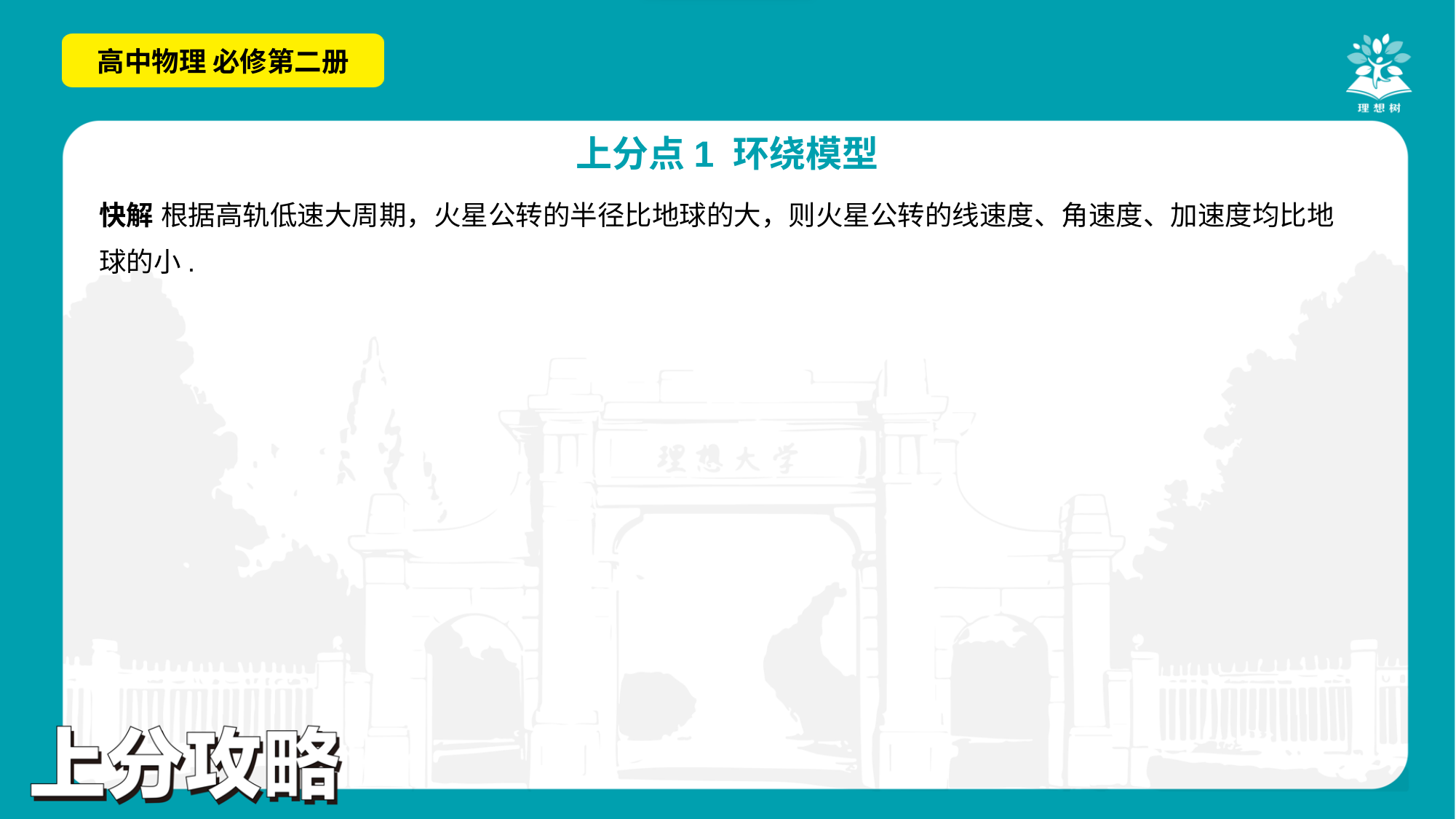

快解 根据高轨低速大周期，火星公转的半径比地球的大，则火星公转的线速度、角速度、加速度均比地
球的小.